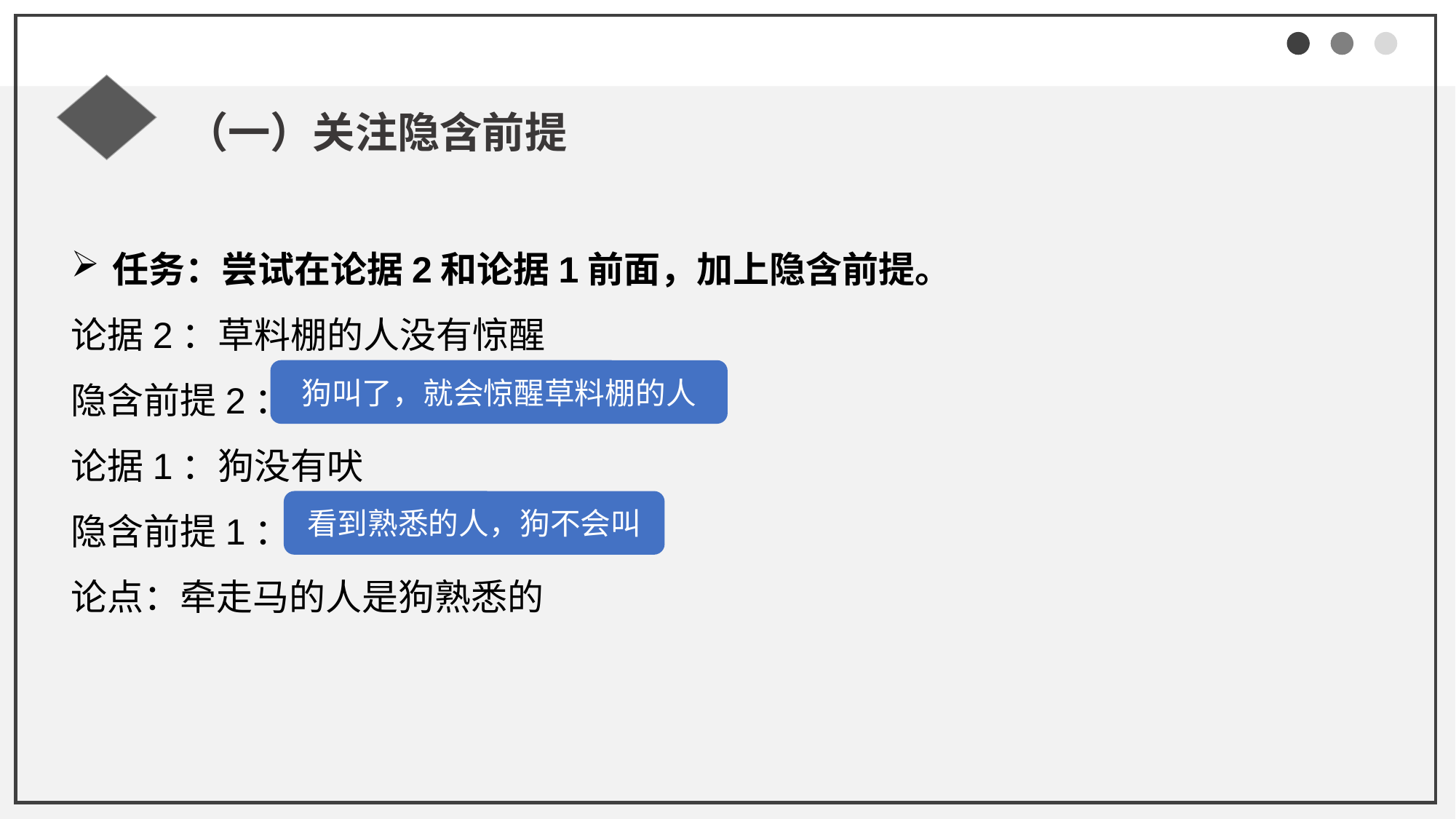

（一）关注隐含前提
任务：尝试在论据2和论据1前面，加上隐含前提。
论据2：草料棚的人没有惊醒
隐含前提2：
论据1：狗没有吠
隐含前提1：
论点：牵走马的人是狗熟悉的
狗叫了，就会惊醒草料棚的人
看到熟悉的人，狗不会叫